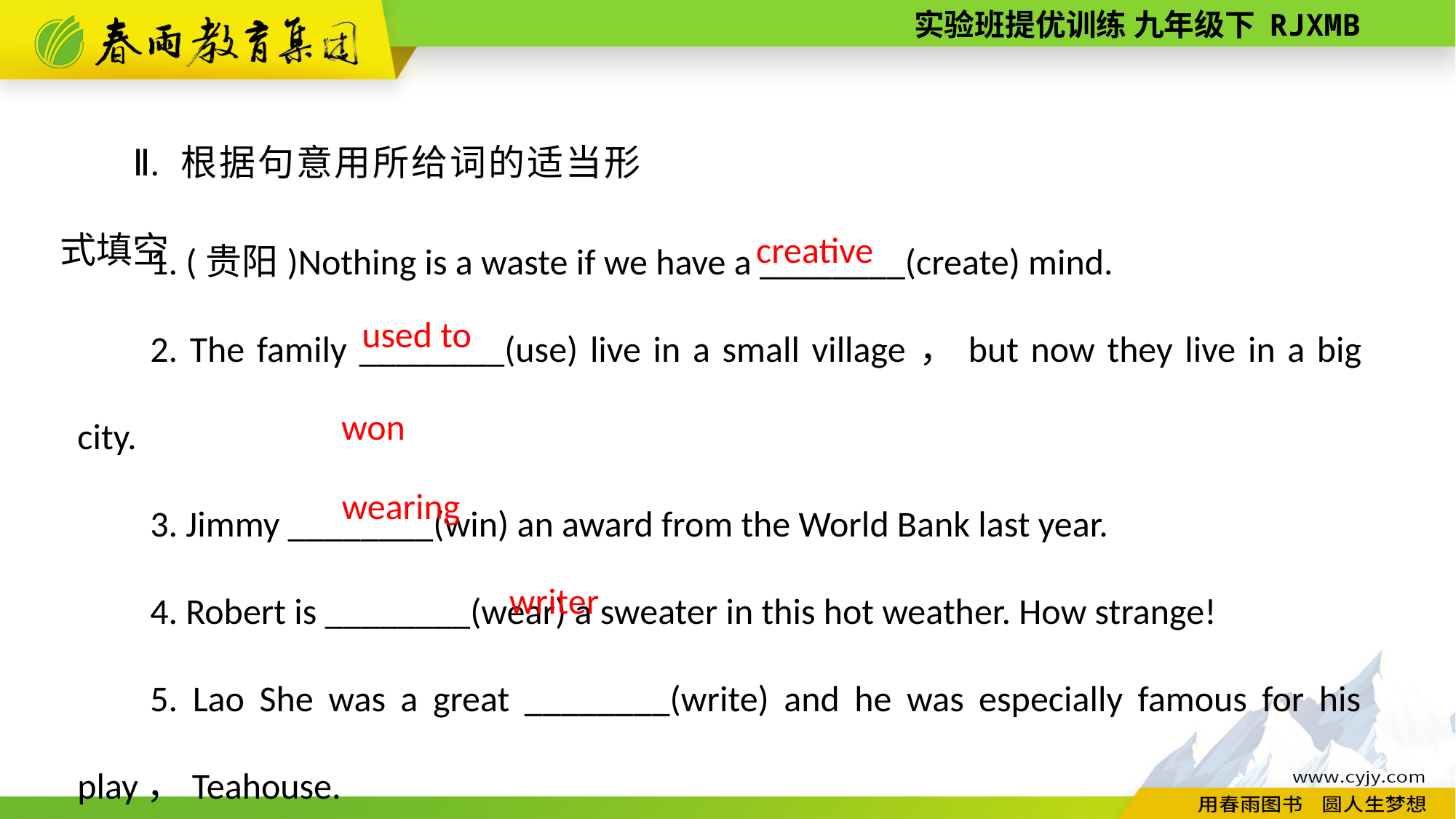

Ⅱ. 根据句意用所给词的适当形式填空
1. (贵阳)Nothing is a waste if we have a ________(create) mind.
2. The family ________(use) live in a small village，but now they live in a big city.
3. Jimmy ________(win) an award from the World Bank last year.
4. Robert is ________(wear) a sweater in this hot weather. How strange!
5. Lao She was a great ________(write) and he was especially famous for his play，Teahouse.
creative
used to
won
wearing
writer